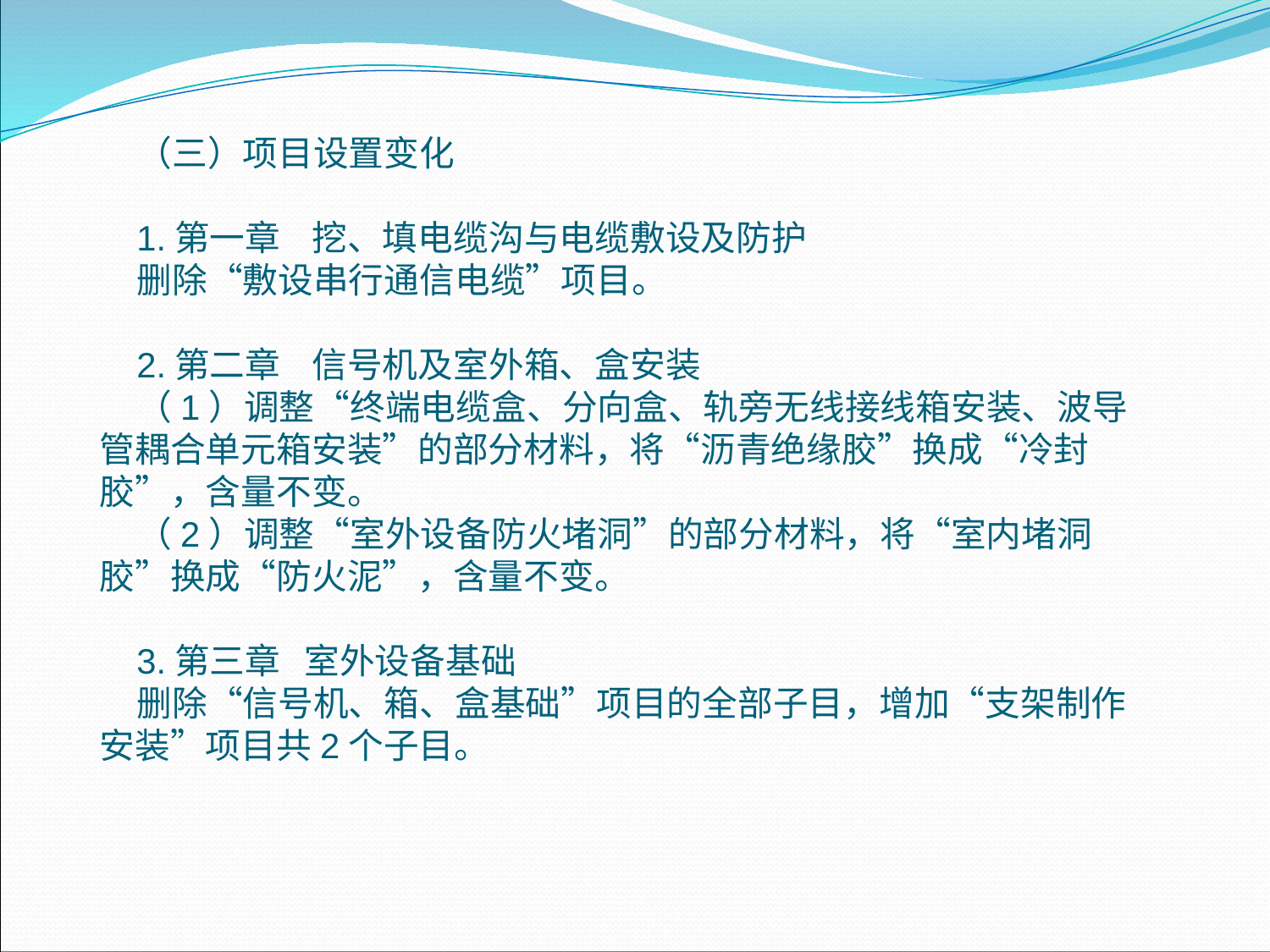

（三）项目设置变化

1.第一章    挖、填电缆沟与电缆敷设及防护
删除“敷设串行通信电缆”项目。

2.第二章    信号机及室外箱、盒安装
（1）调整“终端电缆盒、分向盒、轨旁无线接线箱安装、波导管耦合单元箱安装”的部分材料，将“沥青绝缘胶”换成“冷封胶”，含量不变。
（2）调整“室外设备防火堵洞”的部分材料，将“室内堵洞胶”换成“防火泥”，含量不变。

3.第三章   室外设备基础
删除“信号机、箱、盒基础”项目的全部子目，增加“支架制作安装”项目共2个子目。